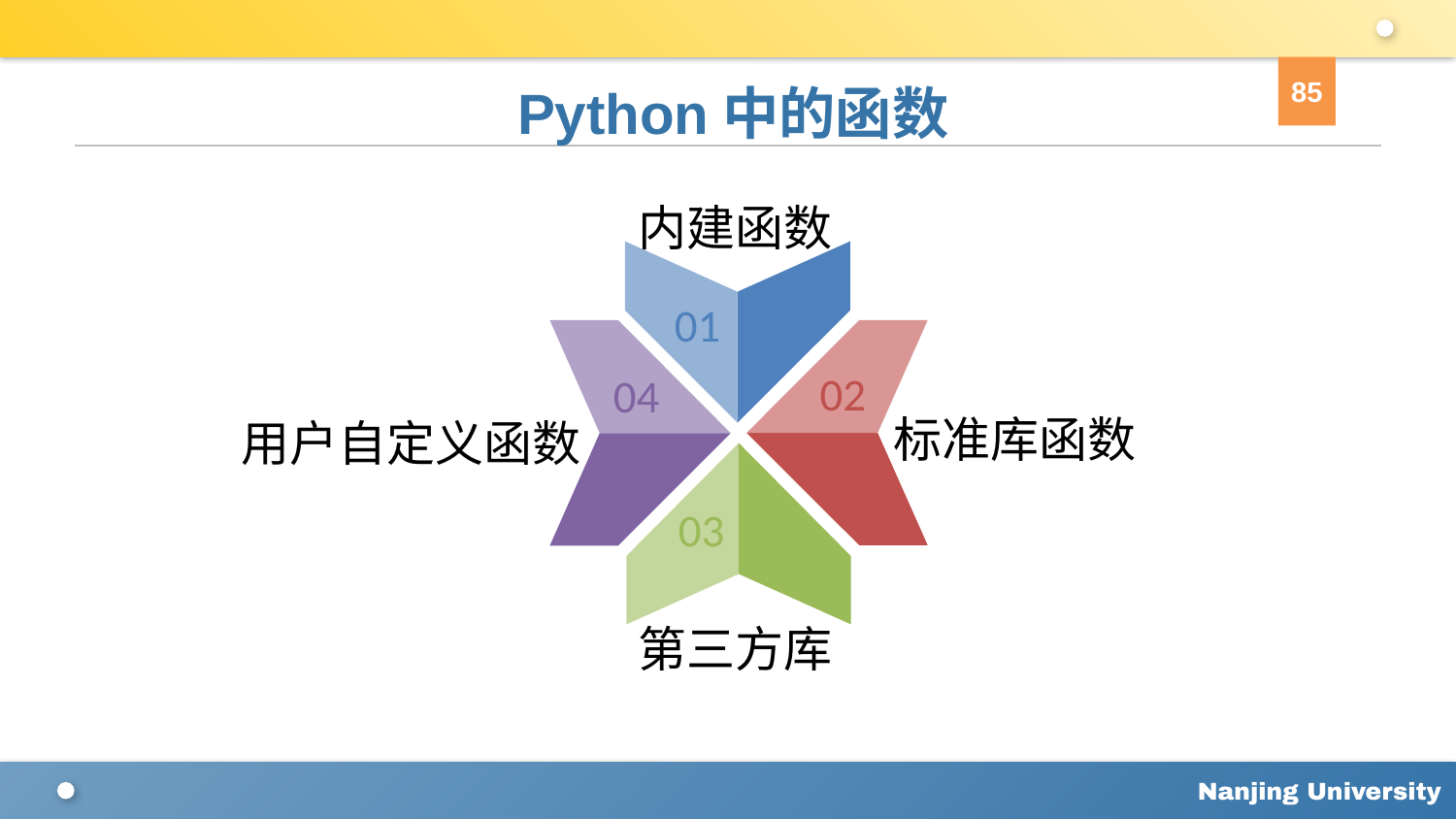

85
# Python中的函数

内建函数

01

02
04
标准库函数
用户自定义函数

03
第三方库